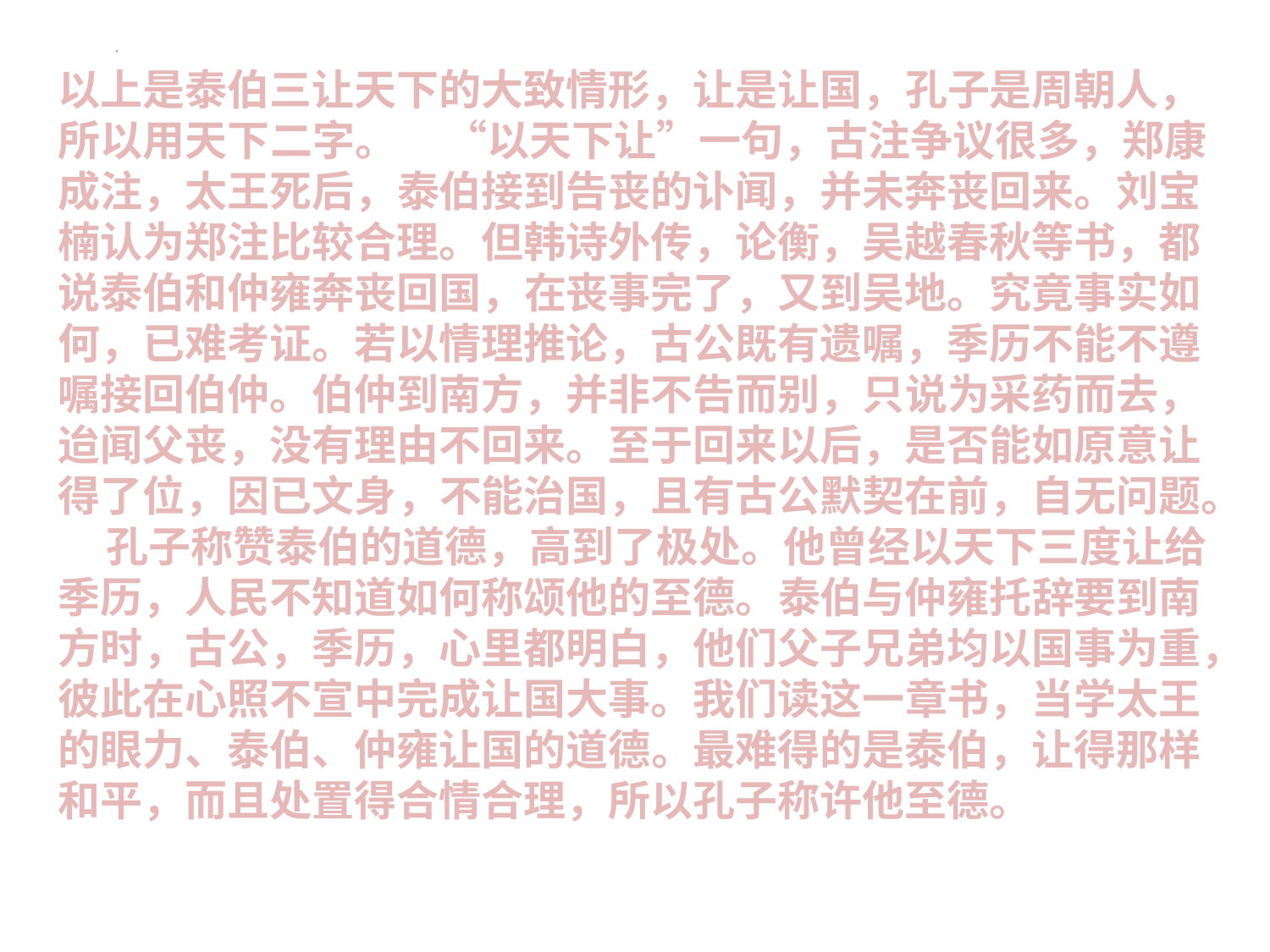

以上是泰伯三让天下的大致情形，让是让国，孔子是周朝人，所以用天下二字。     “以天下让”一句，古注争议很多，郑康成注，太王死后，泰伯接到告丧的讣闻，并未奔丧回来。刘宝楠认为郑注比较合理。但韩诗外传，论衡，吴越春秋等书，都说泰伯和仲雍奔丧回国，在丧事完了，又到吴地。究竟事实如何，已难考证。若以情理推论，古公既有遗嘱，季历不能不遵嘱接回伯仲。伯仲到南方，并非不告而别，只说为采药而去，迨闻父丧，没有理由不回来。至于回来以后，是否能如原意让得了位，因已文身，不能治国，且有古公默契在前，自无问题。     孔子称赞泰伯的道德，高到了极处。他曾经以天下三度让给季历，人民不知道如何称颂他的至德。泰伯与仲雍托辞要到南方时，古公，季历，心里都明白，他们父子兄弟均以国事为重，彼此在心照不宣中完成让国大事。我们读这一章书，当学太王的眼力、泰伯、仲雍让国的道德。最难得的是泰伯，让得那样和平，而且处置得合情合理，所以孔子称许他至德。